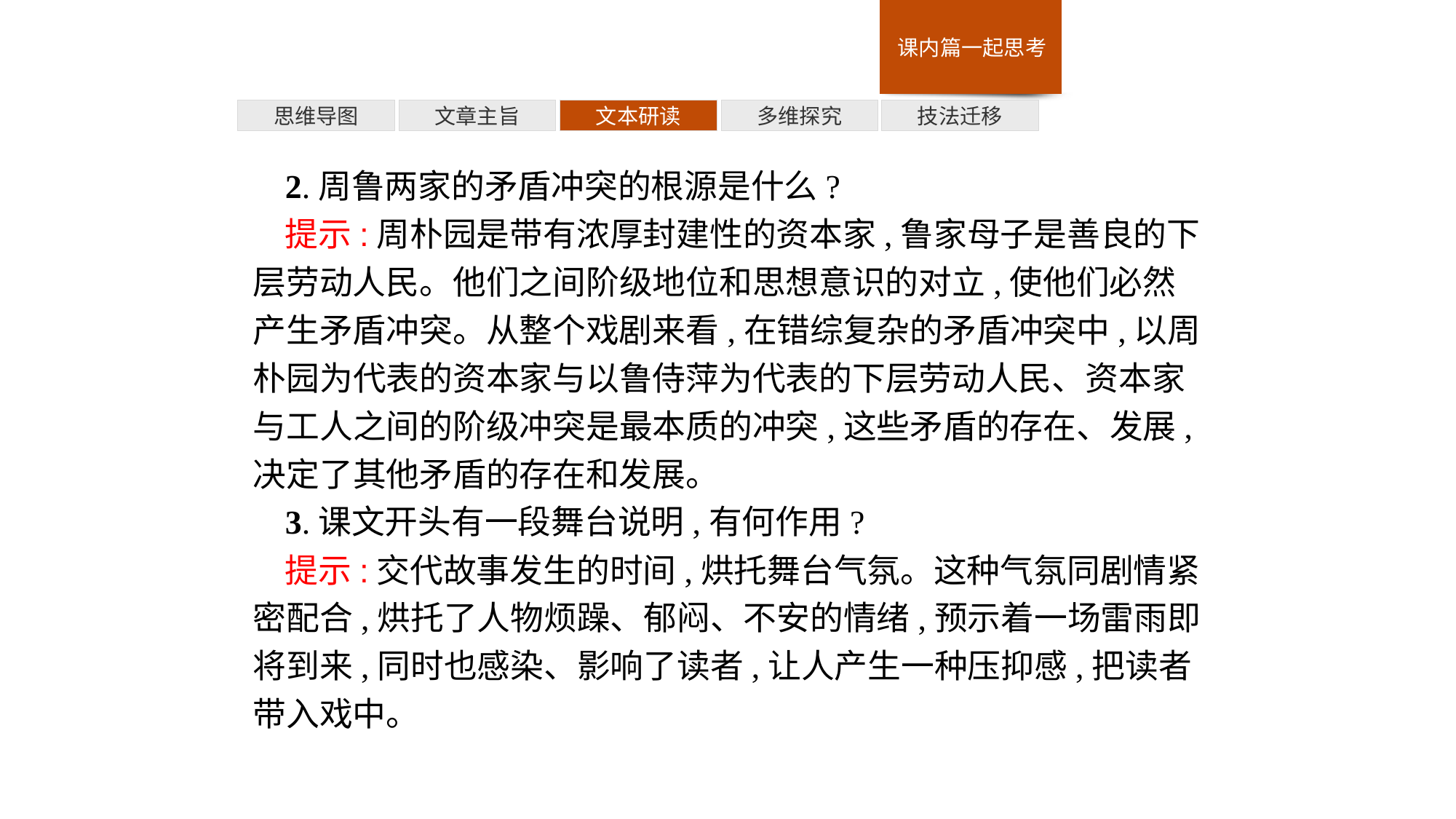

多维探究
思维导图
文章主旨
文本研读
技法迁移
2.周鲁两家的矛盾冲突的根源是什么?
提示:周朴园是带有浓厚封建性的资本家,鲁家母子是善良的下层劳动人民。他们之间阶级地位和思想意识的对立,使他们必然产生矛盾冲突。从整个戏剧来看,在错综复杂的矛盾冲突中,以周朴园为代表的资本家与以鲁侍萍为代表的下层劳动人民、资本家与工人之间的阶级冲突是最本质的冲突,这些矛盾的存在、发展,决定了其他矛盾的存在和发展。
3.课文开头有一段舞台说明,有何作用?
提示:交代故事发生的时间,烘托舞台气氛。这种气氛同剧情紧密配合,烘托了人物烦躁、郁闷、不安的情绪,预示着一场雷雨即将到来,同时也感染、影响了读者,让人产生一种压抑感,把读者带入戏中。